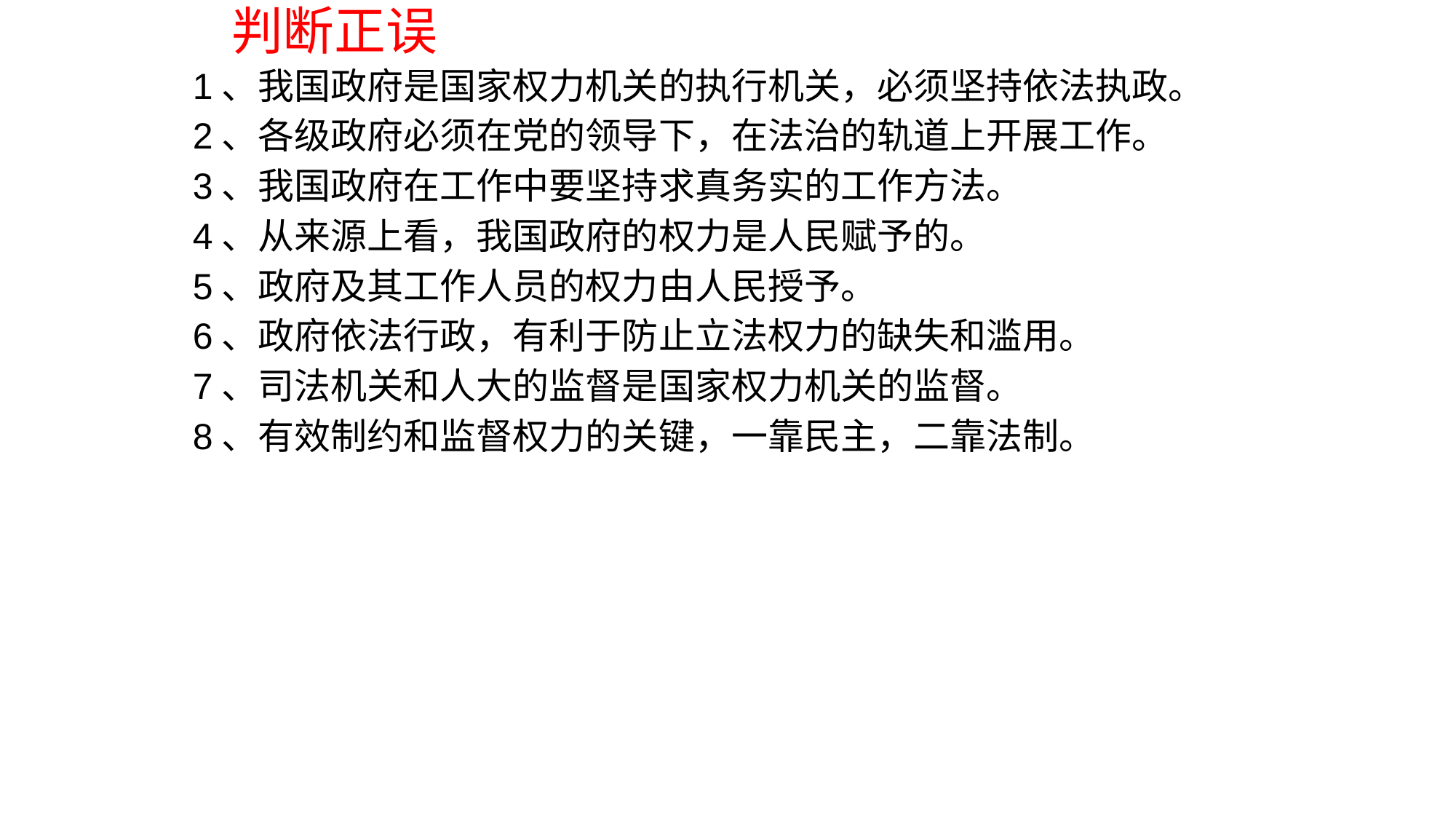

# 判断正误
1、我国政府是国家权力机关的执行机关，必须坚持依法执政。
2、各级政府必须在党的领导下，在法治的轨道上开展工作。
3、我国政府在工作中要坚持求真务实的工作方法。
4、从来源上看，我国政府的权力是人民赋予的。
5、政府及其工作人员的权力由人民授予。
6、政府依法行政，有利于防止立法权力的缺失和滥用。
7、司法机关和人大的监督是国家权力机关的监督。
8、有效制约和监督权力的关键，一靠民主，二靠法制。